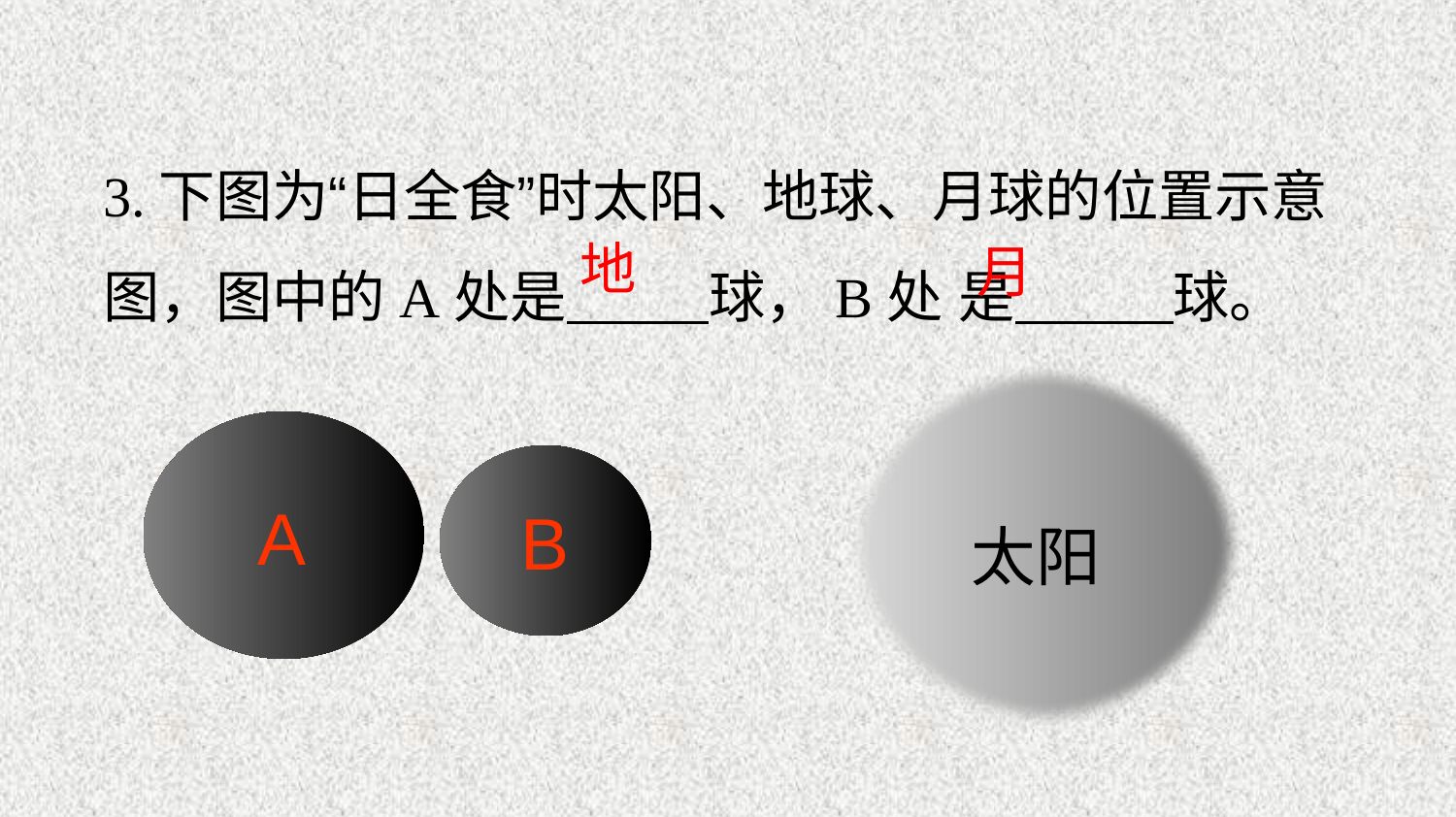

3.下图为“日全食”时太阳、地球、月球的位置示意图，图中的A处是         球，B处 是          球。
地
月

A
B
太阳